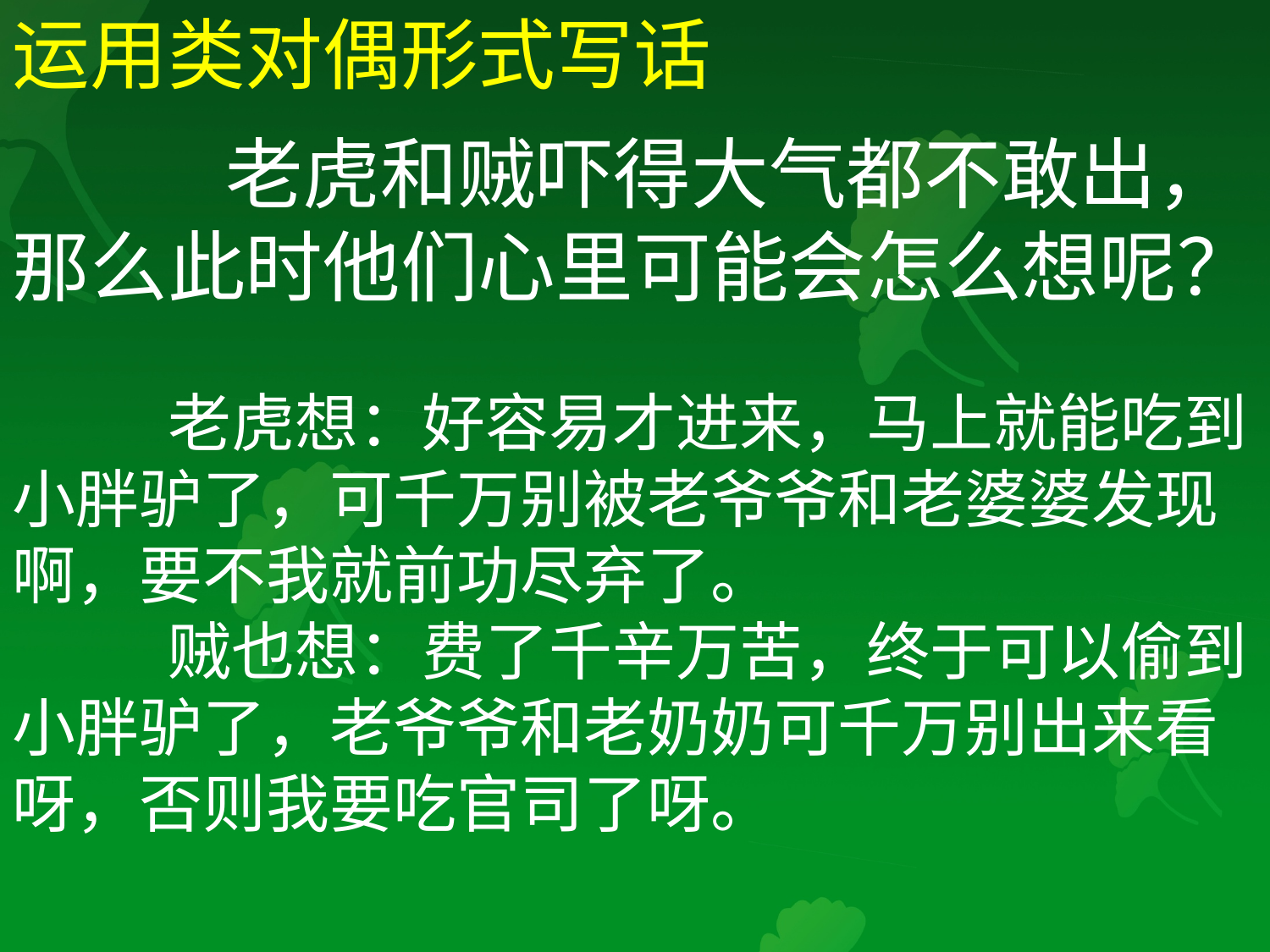

运用类对偶形式写话
         老虎和贼吓得大气都不敢出，那么此时他们心里可能会怎么想呢？
        老虎想：好容易才进来，马上就能吃到小胖驴了，可千万别被老爷爷和老婆婆发现啊，要不我就前功尽弃了。
        贼也想：费了千辛万苦，终于可以偷到小胖驴了，老爷爷和老奶奶可千万别出来看呀，否则我要吃官司了呀。